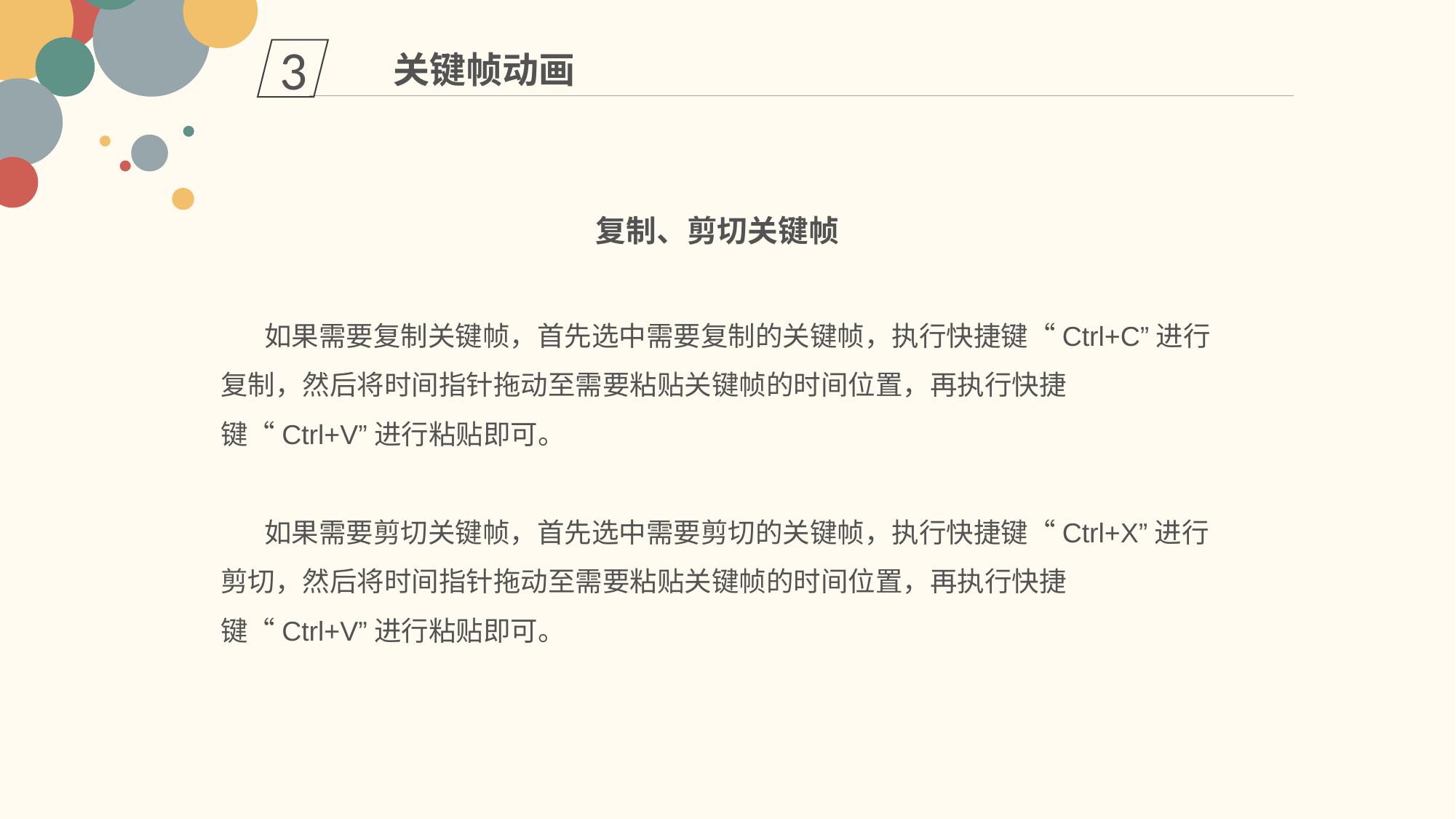

3
关键帧动画
复制、剪切关键帧

      如果需要复制关键帧，首先选中需要复制的关键帧，执行快捷键“Ctrl+C”进行复制，然后将时间指针拖动至需要粘贴关键帧的时间位置，再执行快捷键“Ctrl+V”进行粘贴即可。

      如果需要剪切关键帧，首先选中需要剪切的关键帧，执行快捷键“Ctrl+X”进行剪切，然后将时间指针拖动至需要粘贴关键帧的时间位置，再执行快捷键“Ctrl+V”进行粘贴即可。